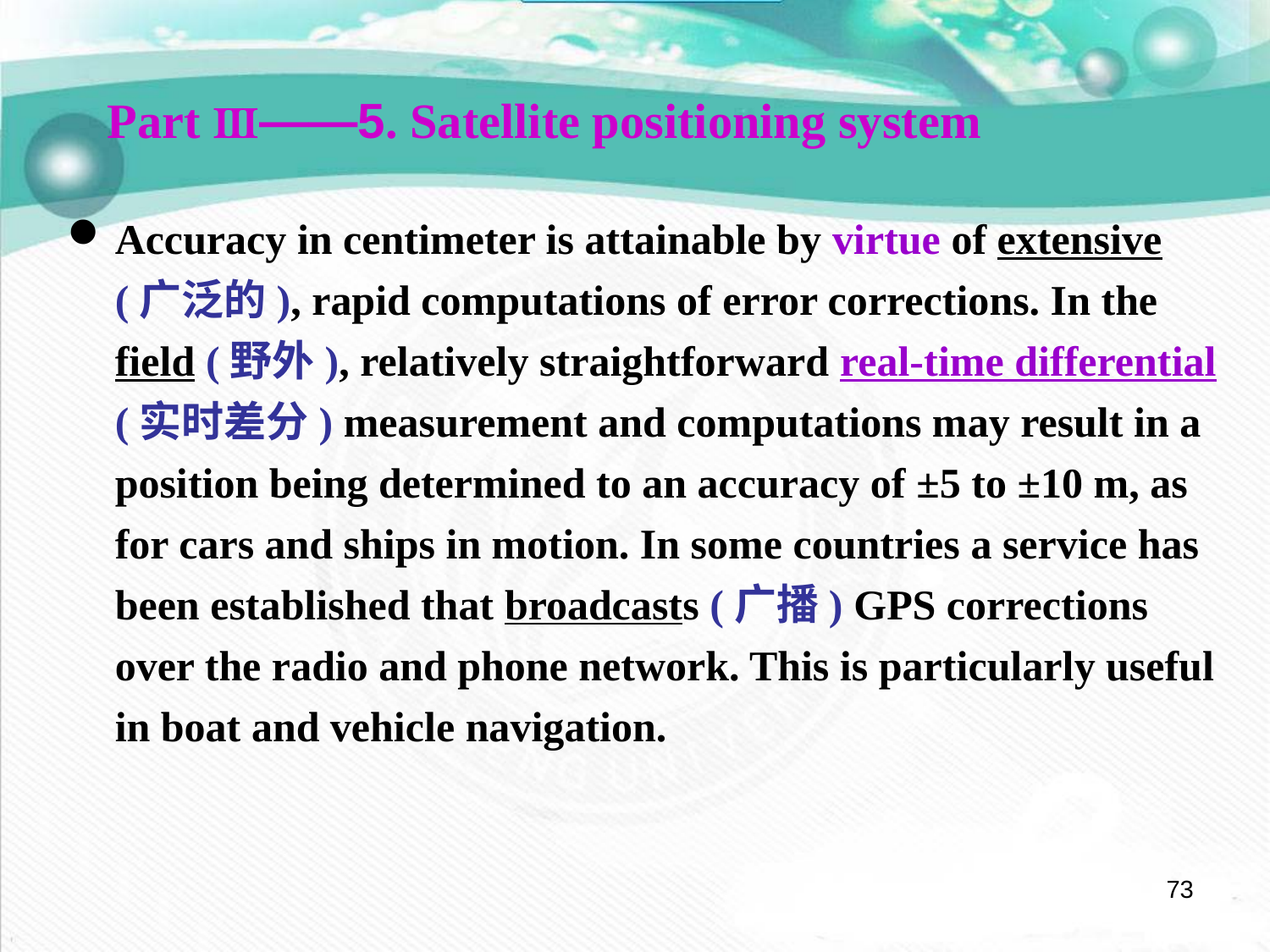

Part Ⅲ——5. Satellite positioning system
Accuracy in centimeter is attainable by virtue of extensive (广泛的), rapid computations of error corrections. In the field (野外), relatively straightforward real-time differential (实时差分) measurement and computations may result in a position being determined to an accuracy of ±5 to ±10 m, as for cars and ships in motion. In some countries a service has been established that broadcasts (广播) GPS corrections over the radio and phone network. This is particularly useful in boat and vehicle navigation.
73